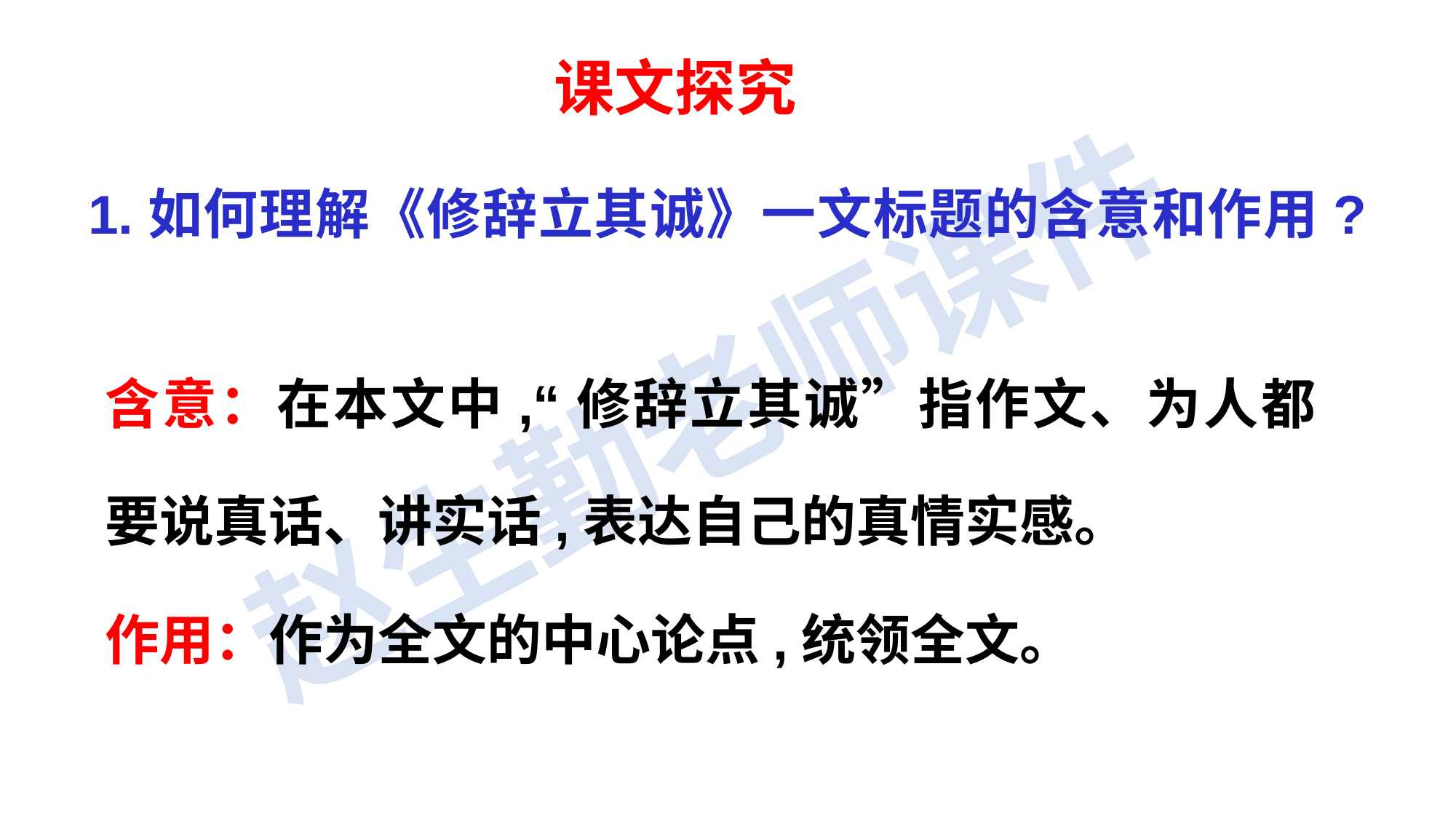

课文探究
1.如何理解《修辞立其诚》一文标题的含意和作用?
含意：在本文中,“修辞立其诚”指作文、为人都要说真话、讲实话,表达自己的真情实感。
作用：作为全文的中心论点,统领全文。